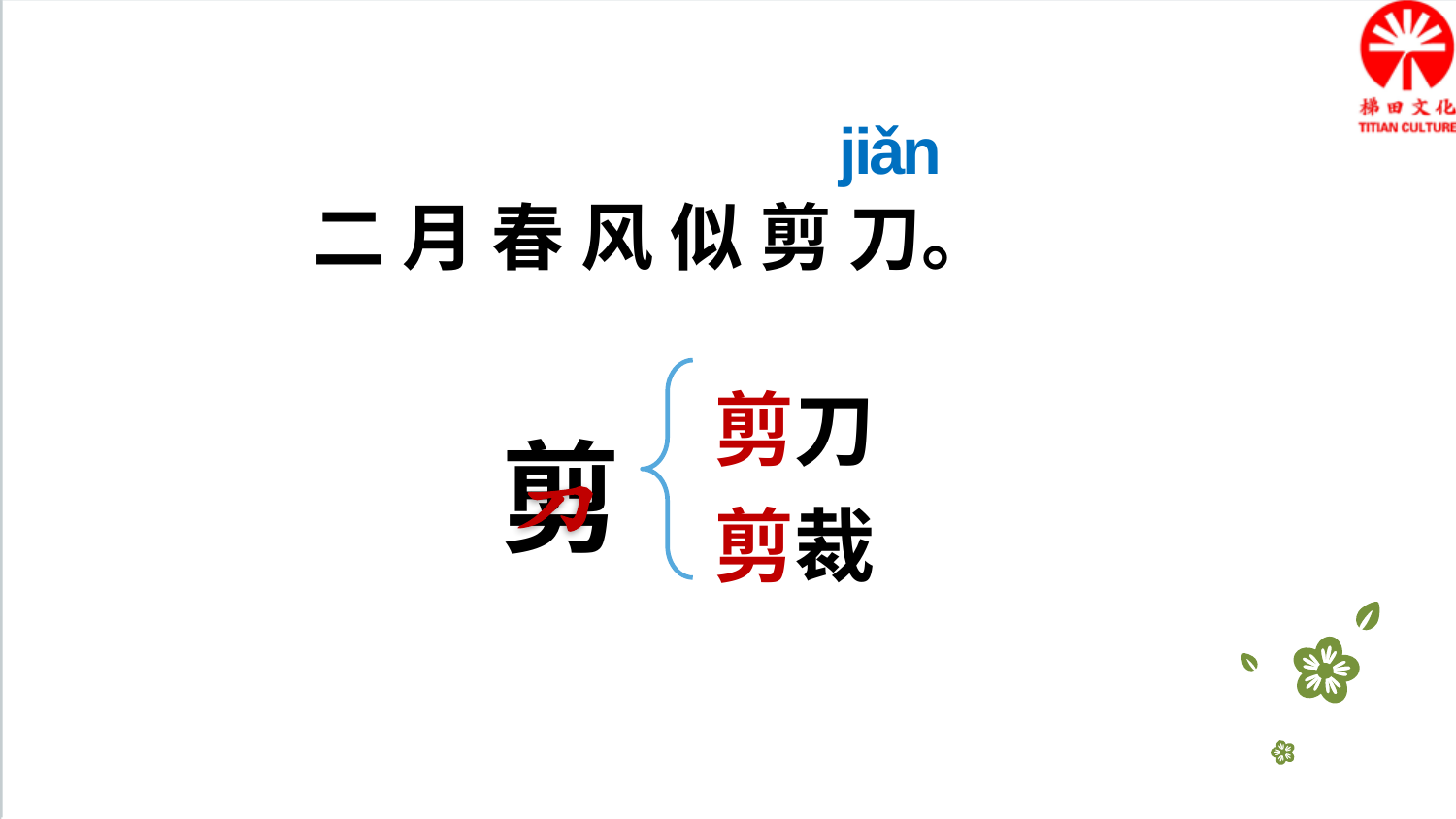

jiǎn
二 月 春 风 似 剪 刀。
剪刀
剪裁

剪